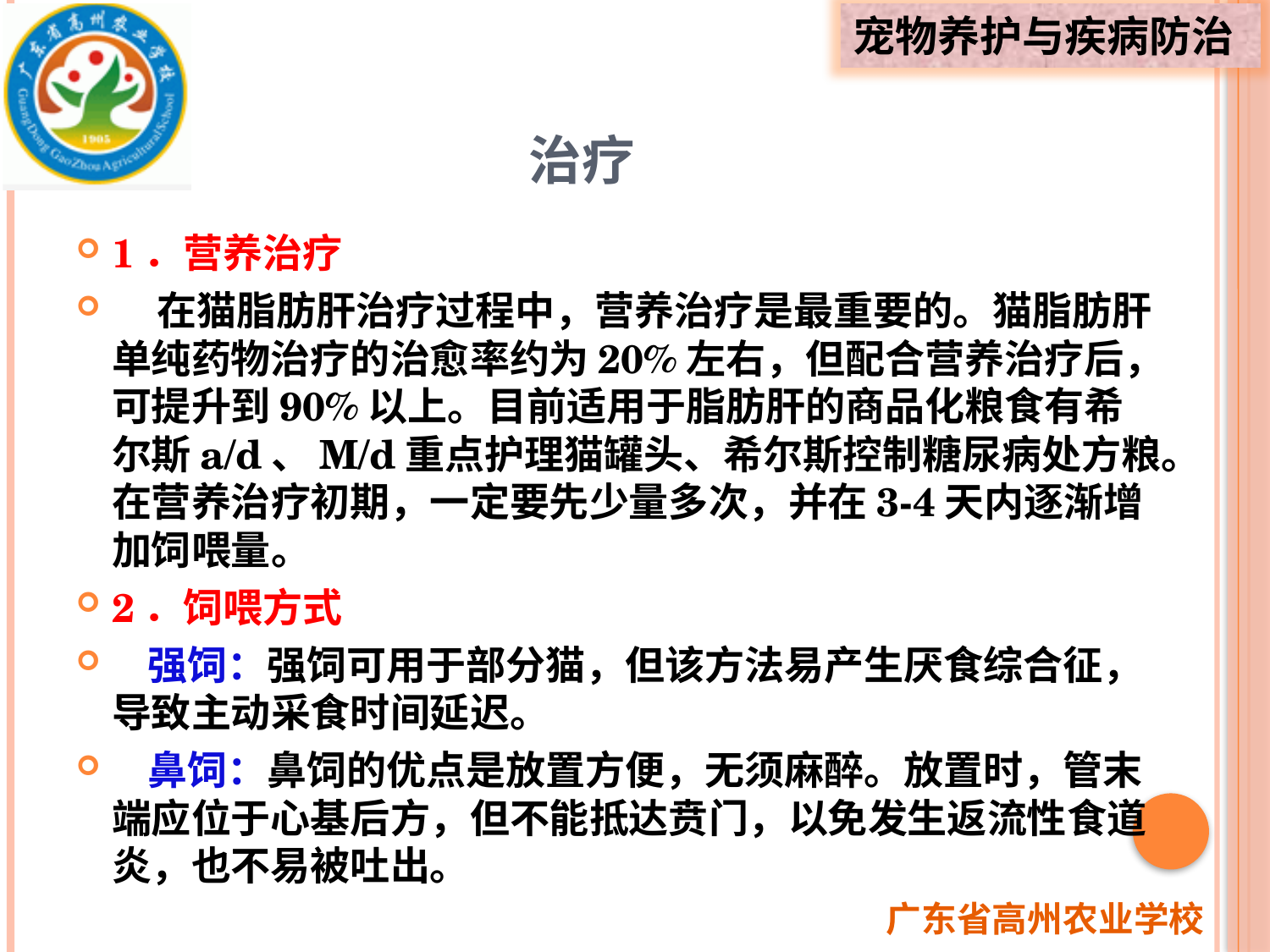

# 治疗
1．营养治疗
    在猫脂肪肝治疗过程中，营养治疗是最重要的。猫脂肪肝单纯药物治疗的治愈率约为20%左右，但配合营养治疗后，可提升到90%以上。目前适用于脂肪肝的商品化粮食有希尔斯a/d、M/d重点护理猫罐头、希尔斯控制糖尿病处方粮。在营养治疗初期，一定要先少量多次，并在3-4天内逐渐增加饲喂量。
2．饲喂方式
   强饲：强饲可用于部分猫，但该方法易产生厌食综合征，导致主动采食时间延迟。
   鼻饲：鼻饲的优点是放置方便，无须麻醉。放置时，管末端应位于心基后方，但不能抵达贲门，以免发生返流性食道炎，也不易被吐出。